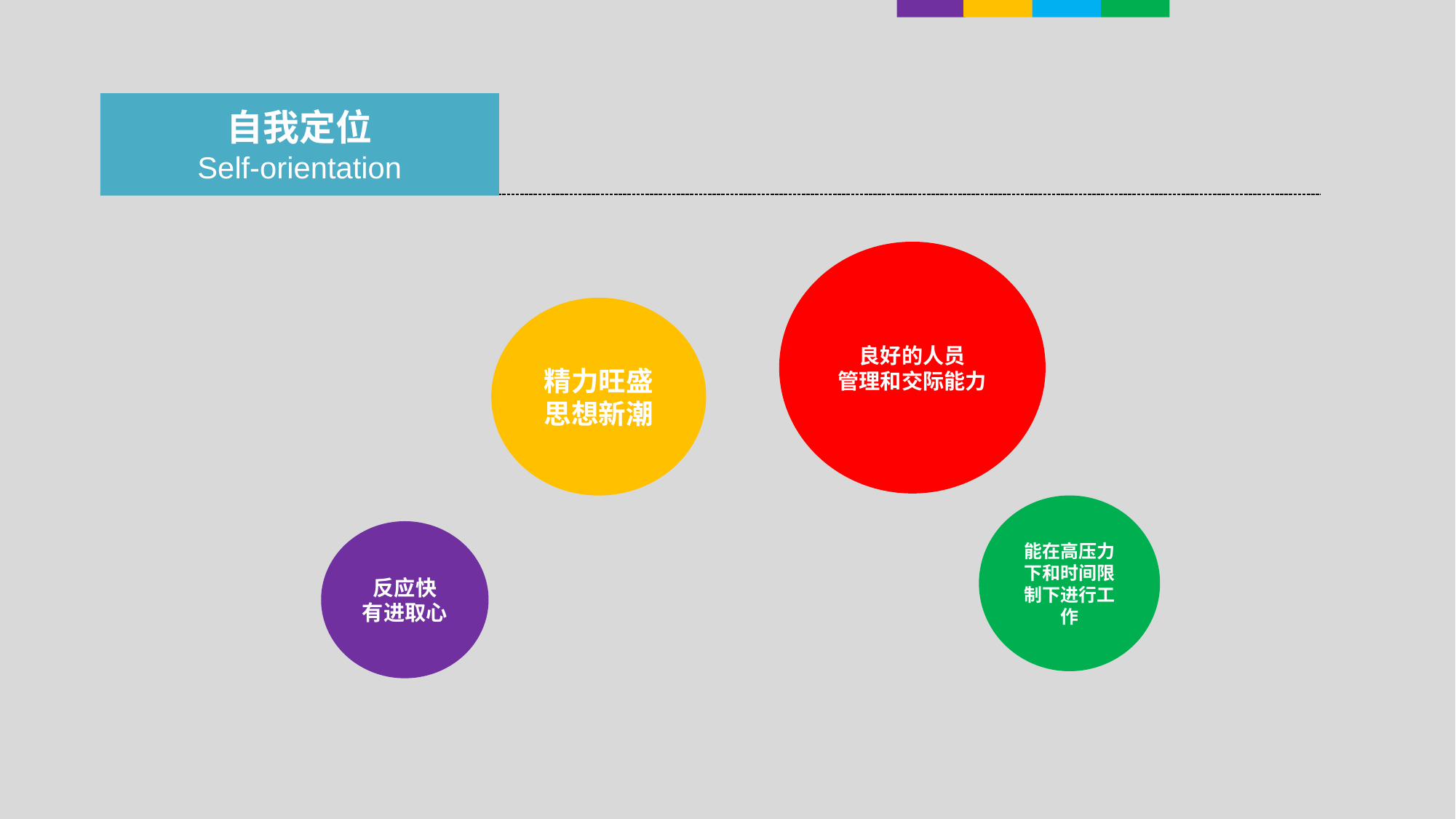

自我定位
Self-orientation
良好的人员
管理和交际能力
精力旺盛
思想新潮
能在高压力下和时间限制下进行工作
反应快
有进取心